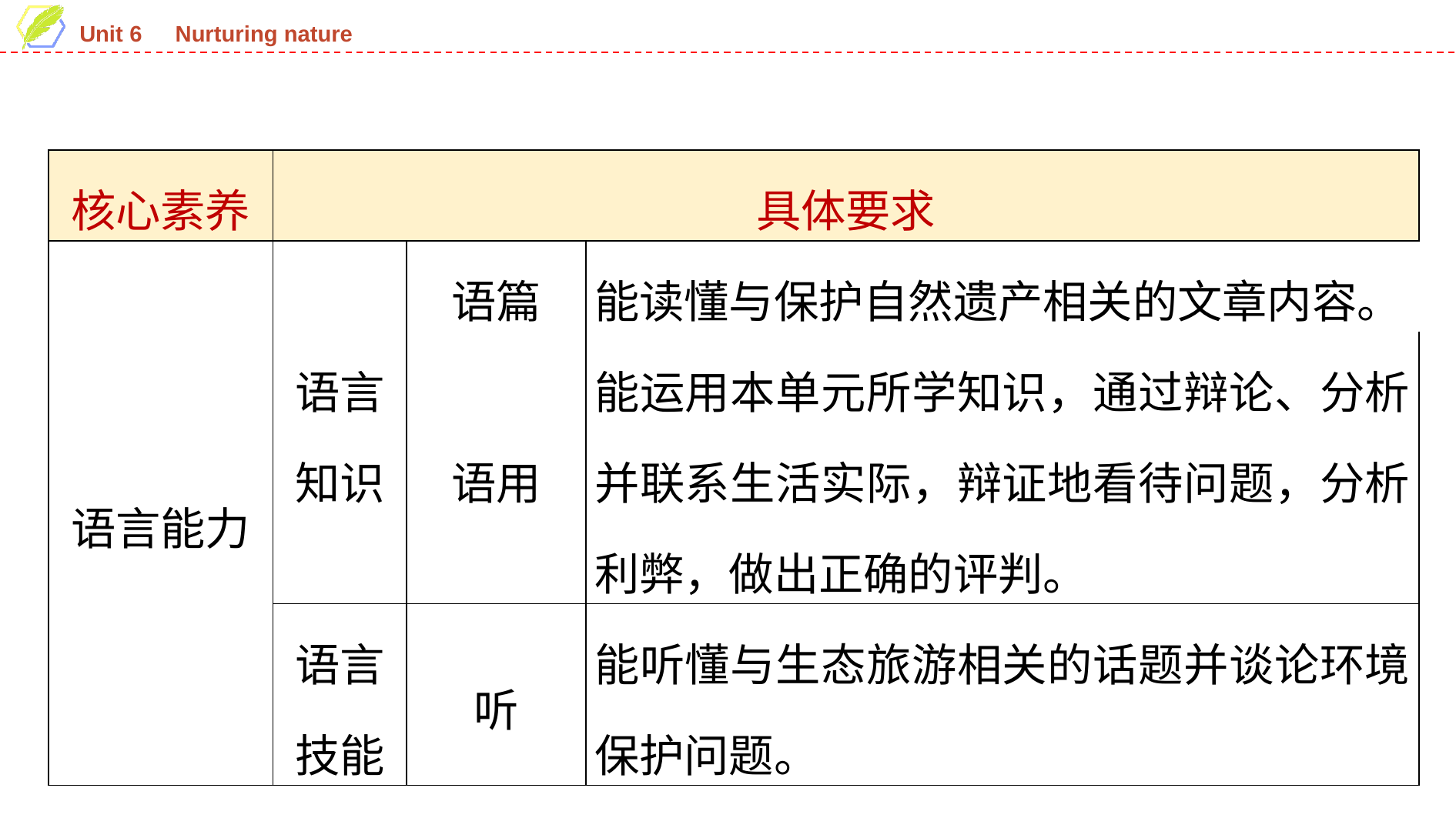

| 核心素养 | 具体要求 |  |  |
| --- | --- | --- | --- |
| 语言能力 | 语言 知识 | 语篇 | 能读懂与保护自然遗产相关的文章内容。 |
|  |  | 语用 | 能运用本单元所学知识，通过辩论、分析并联系生活实际，辩证地看待问题，分析利弊，做出正确的评判。 |
|  | 语言 技能 | 听 | 能听懂与生态旅游相关的话题并谈论环境保护问题。 |